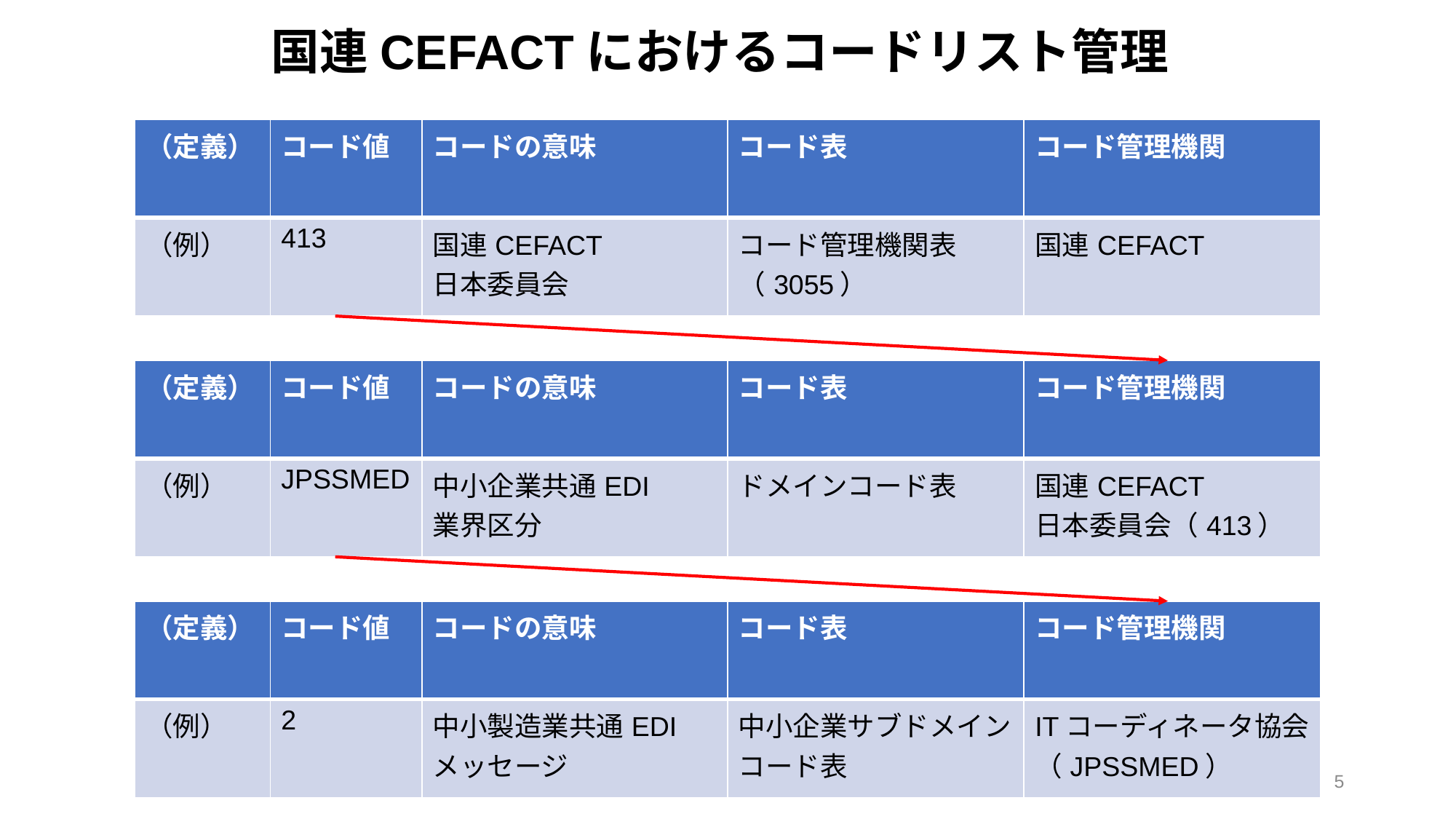

国連CEFACTにおけるコードリスト管理
| （定義） | コード値 | コードの意味 | コード表 | コード管理機関 |
| --- | --- | --- | --- | --- |
| （例） | 413 | 国連CEFACT 日本委員会 | コード管理機関表 （3055） | 国連CEFACT |
| （定義） | コード値 | コードの意味 | コード表 | コード管理機関 |
| --- | --- | --- | --- | --- |
| （例） | JPSSMED | 中小企業共通EDI 業界区分 | ドメインコード表 | 国連CEFACT 日本委員会（413） |
| （定義） | コード値 | コードの意味 | コード表 | コード管理機関 |
| --- | --- | --- | --- | --- |
| （例） | 2 | 中小製造業共通EDIメッセージ | 中小企業サブドメインコード表 | ITコーディネータ協会（JPSSMED） |
5